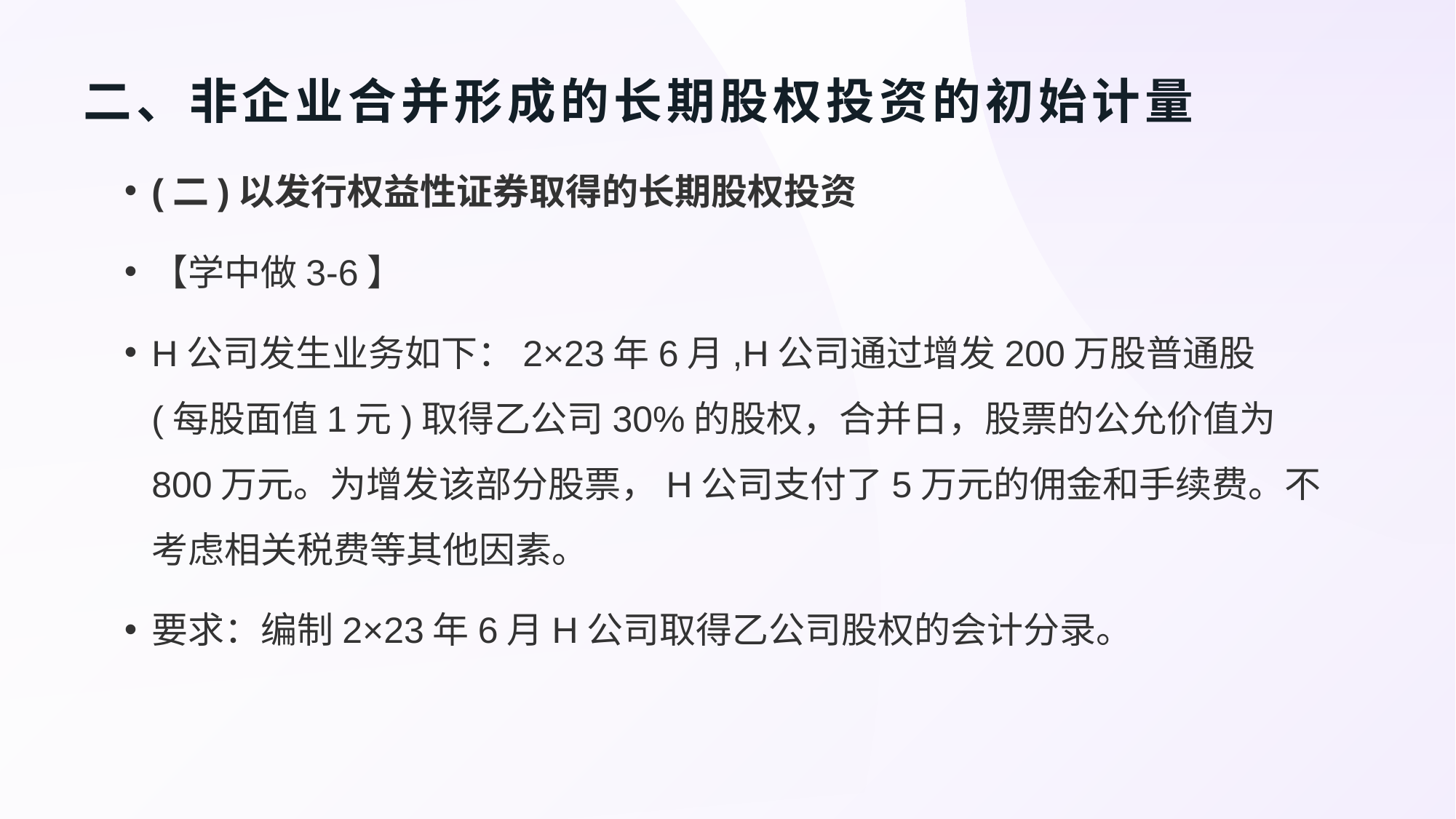

# 二、非企业合并形成的长期股权投资的初始计量
(二)以发行权益性证券取得的长期股权投资
【学中做3-6】
H公司发生业务如下：2×23年6月,H公司通过增发200万股普通股(每股面值1元)取得乙公司30%的股权，合并日，股票的公允价值为800万元。为增发该部分股票，H公司支付了5万元的佣金和手续费。不考虑相关税费等其他因素。
要求：编制2×23年6月H公司取得乙公司股权的会计分录。